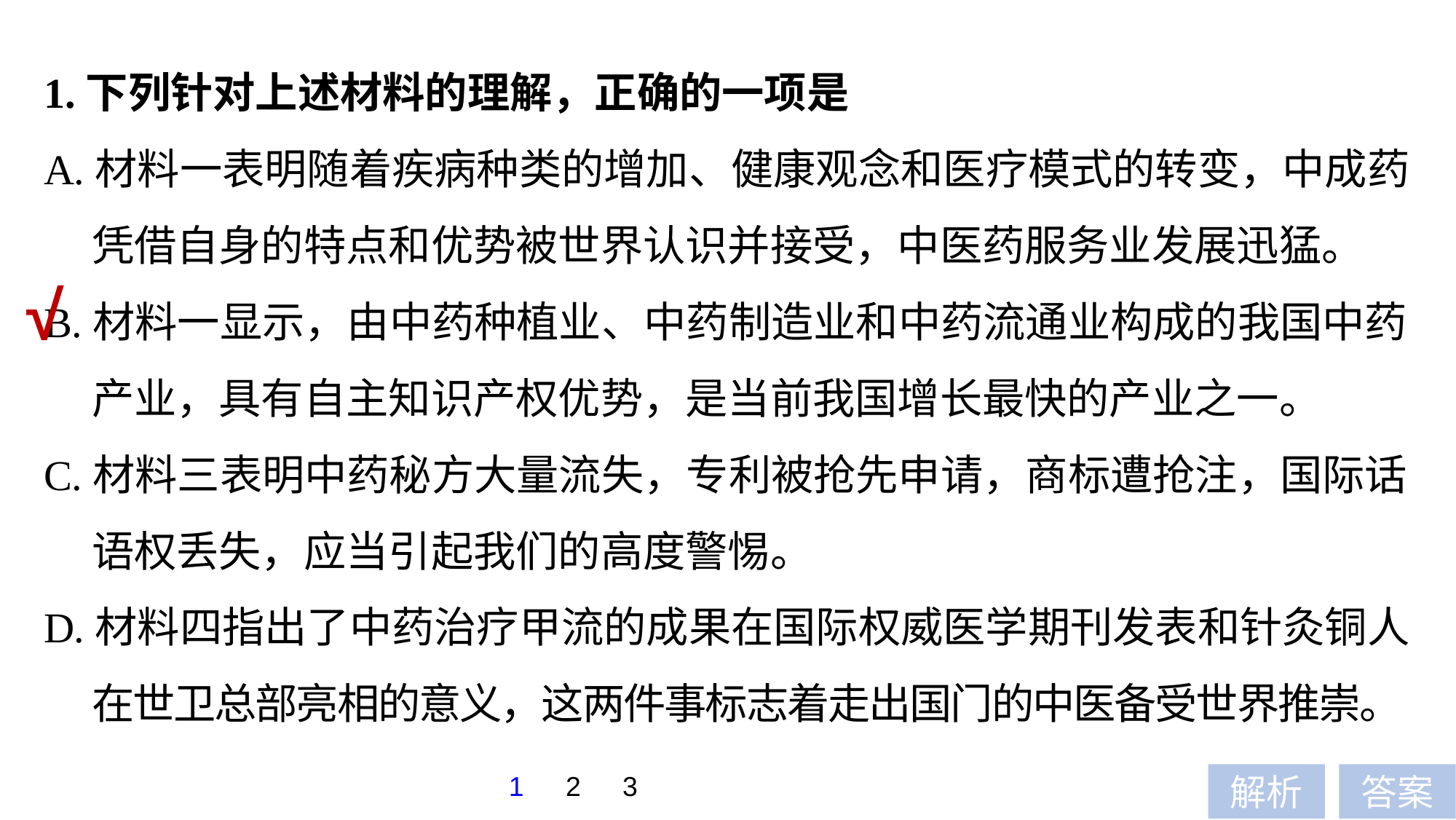

1.下列针对上述材料的理解，正确的一项是
A.材料一表明随着疾病种类的增加、健康观念和医疗模式的转变，中成药
    凭借自身的特点和优势被世界认识并接受，中医药服务业发展迅猛。
B.材料一显示，由中药种植业、中药制造业和中药流通业构成的我国中药
    产业，具有自主知识产权优势，是当前我国增长最快的产业之一。
C.材料三表明中药秘方大量流失，专利被抢先申请，商标遭抢注，国际话
    语权丢失，应当引起我们的高度警惕。
D.材料四指出了中药治疗甲流的成果在国际权威医学期刊发表和针灸铜人
    在世卫总部亮相的意义，这两件事标志着走出国门的中医备受世界推崇。
√
1
2
3
解析
答案